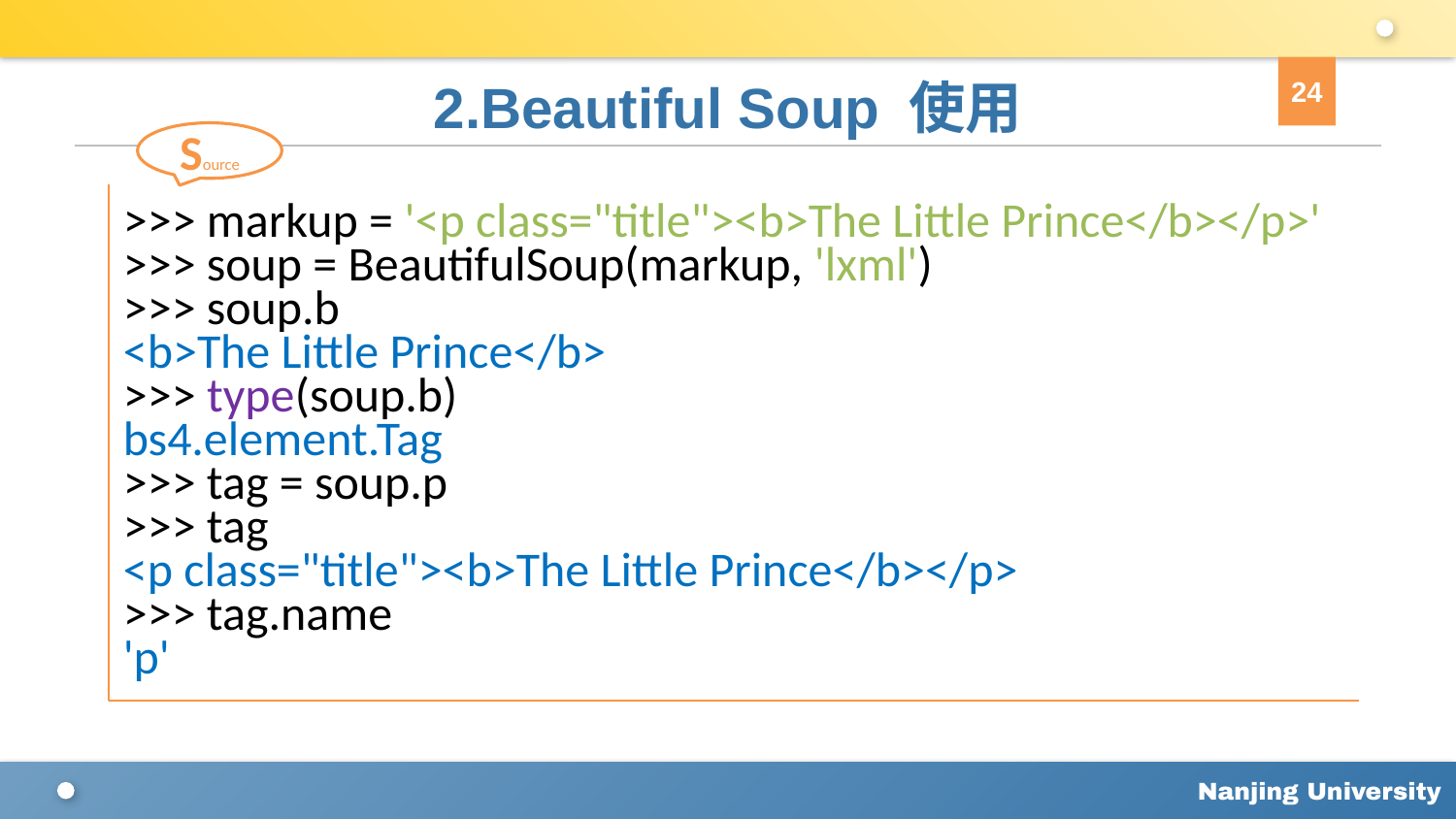

24
# 2.Beautiful Soup 使用
Source
>>> markup = '<p class="title"><b>The Little Prince</b></p>'
>>> soup = BeautifulSoup(markup, 'lxml')
>>> soup.b
<b>The Little Prince</b>
>>> type(soup.b)
bs4.element.Tag
>>> tag = soup.p
>>> tag
<p class="title"><b>The Little Prince</b></p>
>>> tag.name
'p'